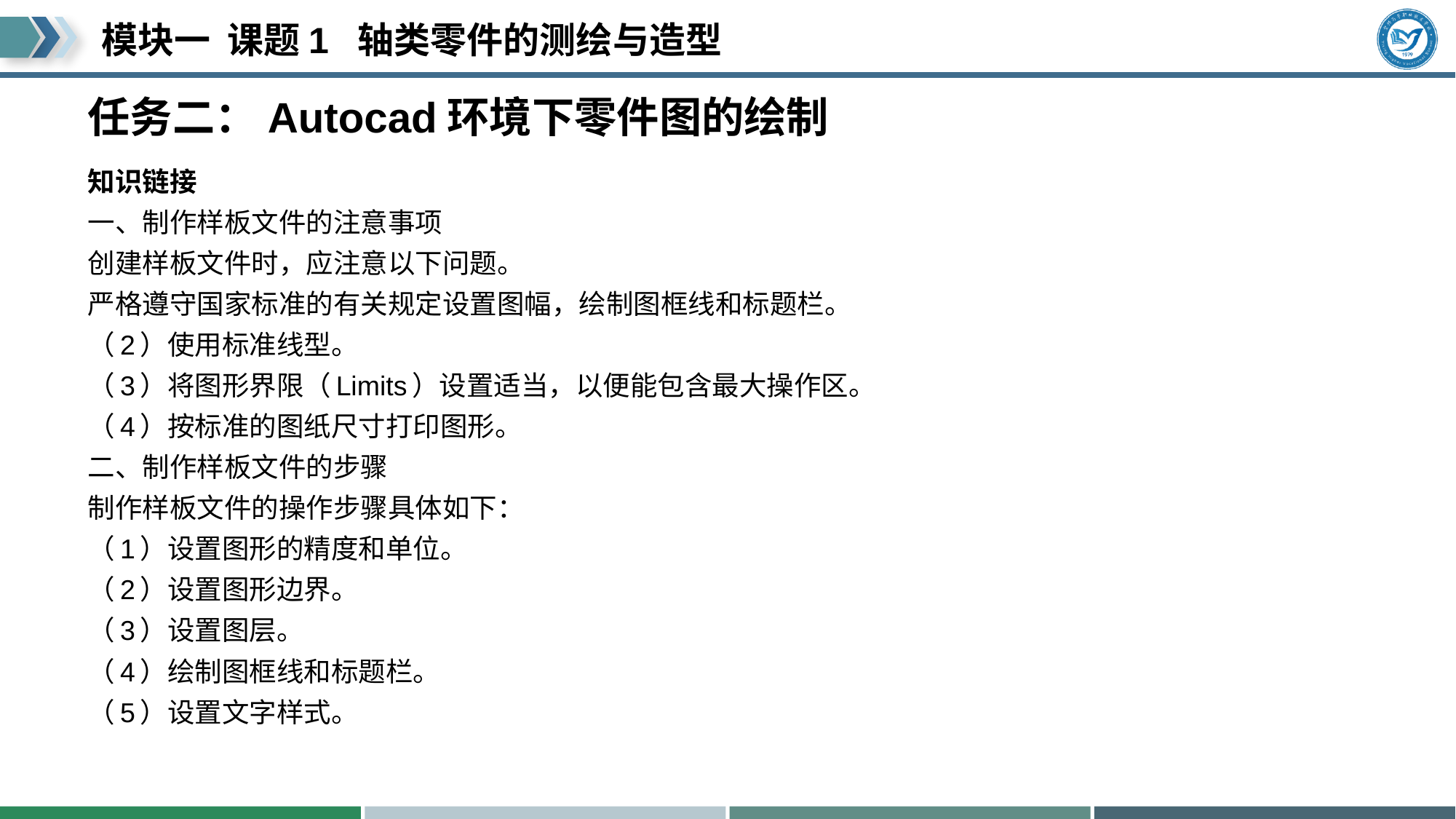

# 任务二：Autocad环境下零件图的绘制
知识链接
一、制作样板文件的注意事项
创建样板文件时，应注意以下问题。
严格遵守国家标准的有关规定设置图幅，绘制图框线和标题栏。
（2）使用标准线型。
（3）将图形界限（Limits）设置适当，以便能包含最大操作区。
（4）按标准的图纸尺寸打印图形。
二、制作样板文件的步骤
制作样板文件的操作步骤具体如下：
（1）设置图形的精度和单位。
（2）设置图形边界。
（3）设置图层。
（4）绘制图框线和标题栏。
（5）设置文字样式。